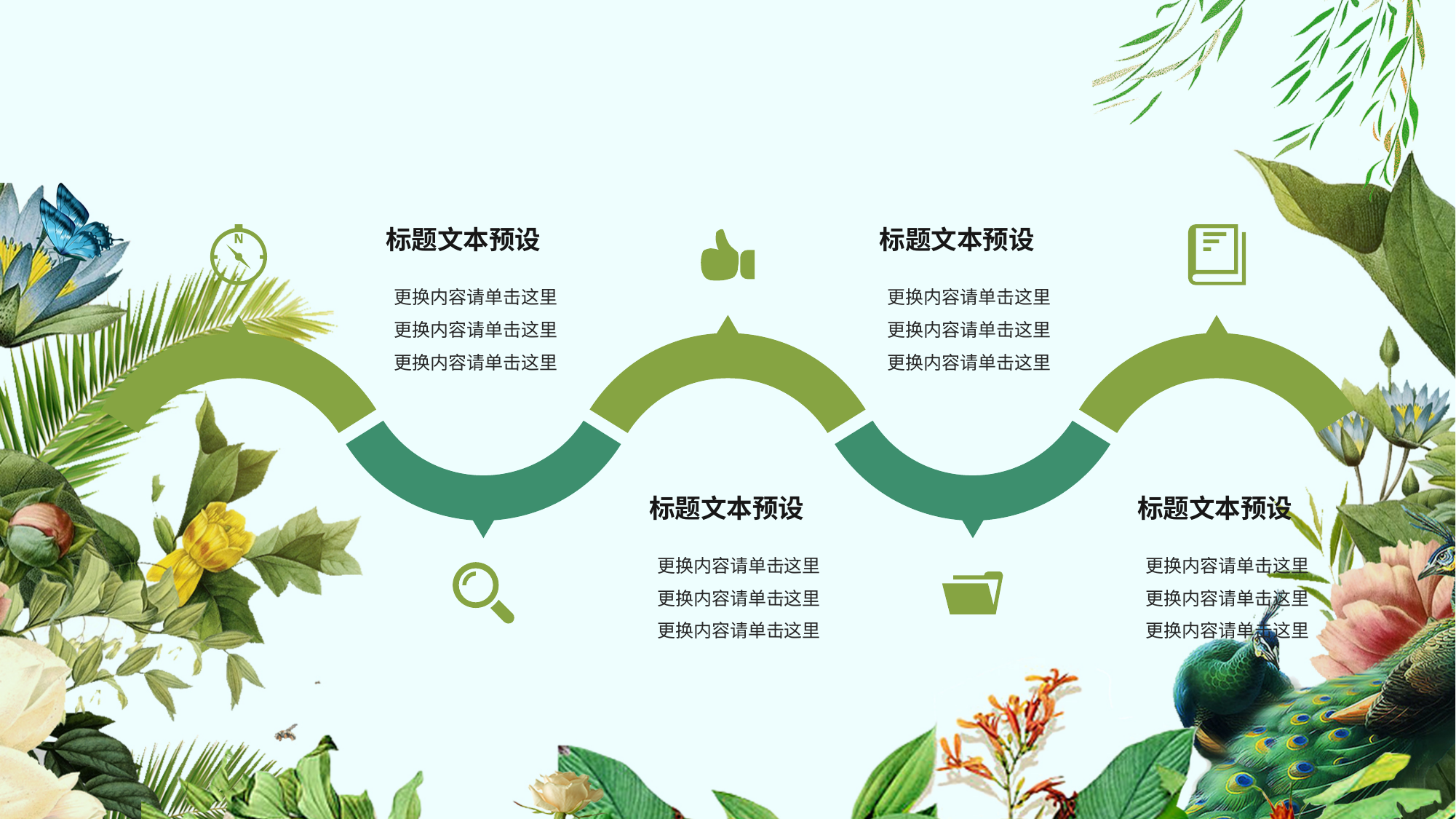

标题文本预设
标题文本预设

更换内容请单击这里
更换内容请单击这里
更换内容请单击这里
更换内容请单击这里
更换内容请单击这里
更换内容请单击这里

标题文本预设
标题文本预设
更换内容请单击这里
更换内容请单击这里
更换内容请单击这里
更换内容请单击这里
更换内容请单击这里
更换内容请单击这里